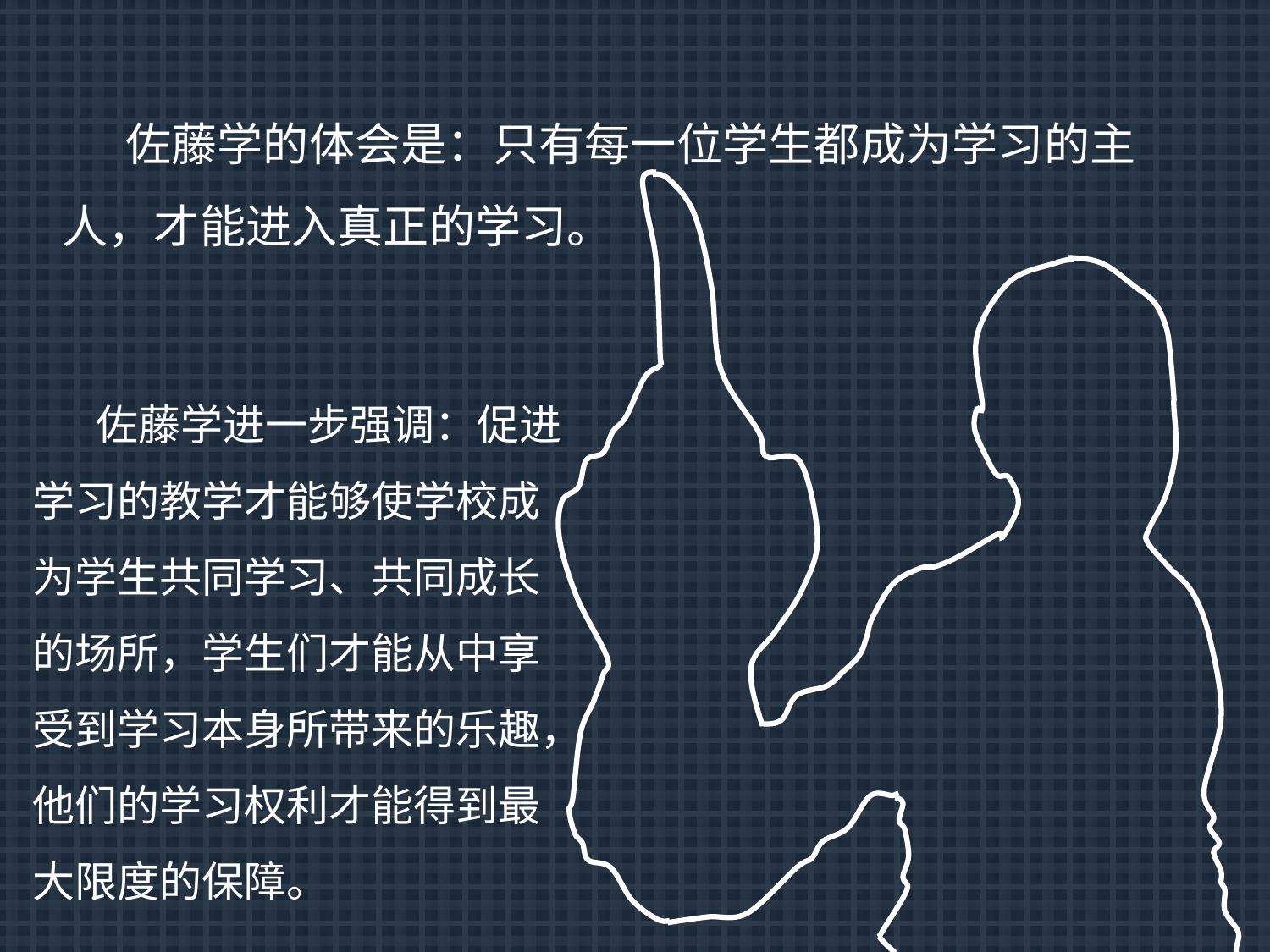

佐藤学的体会是：只有每一位学生都成为学习的主人，才能进入真正的学习。

佐藤学进一步强调：促进学习的教学才能够使学校成为学生共同学习、共同成长的场所，学生们才能从中享受到学习本身所带来的乐趣，他们的学习权利才能得到最大限度的保障。